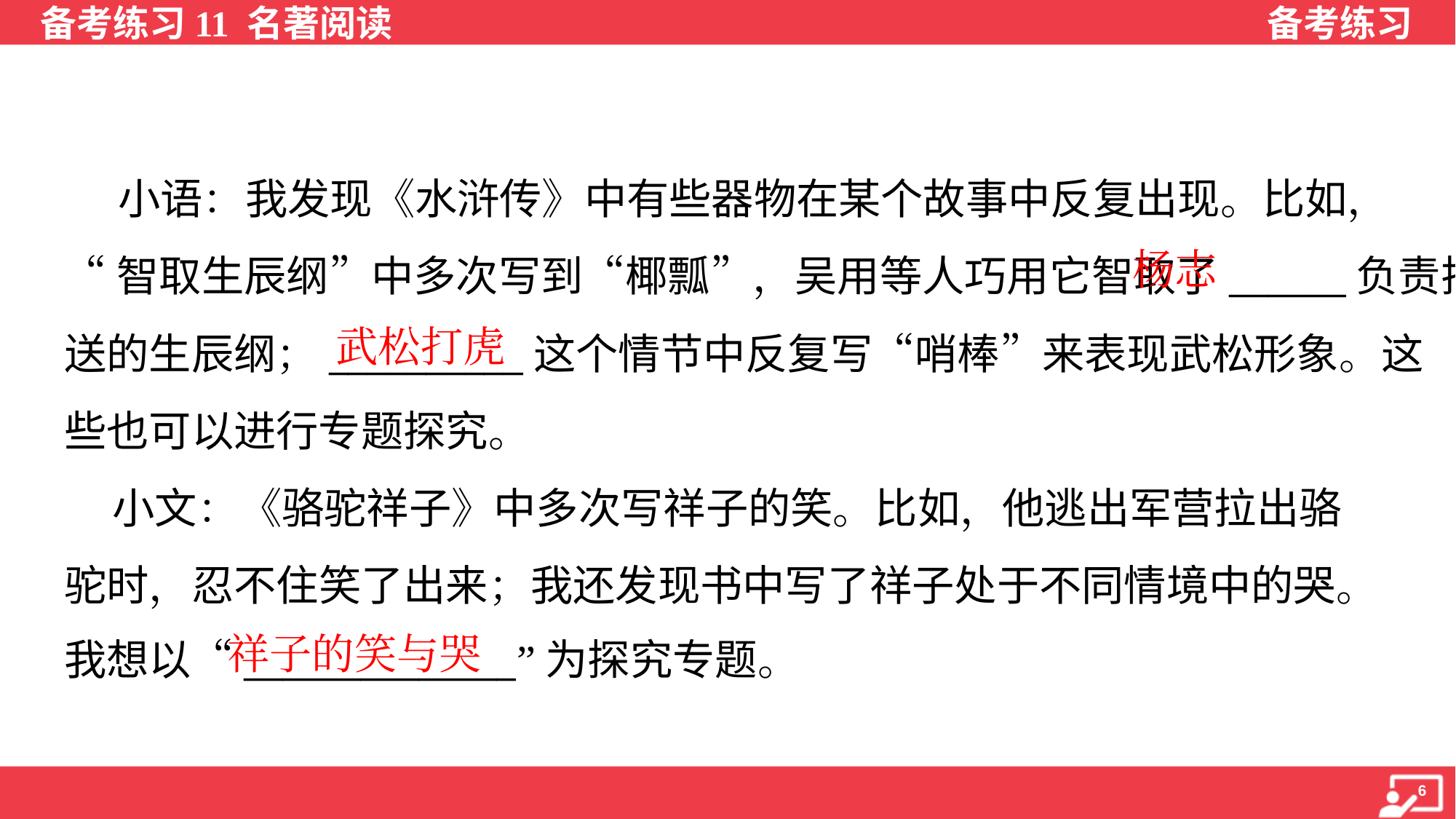

小语：我发现《水浒传》中有些器物在某个故事中反复出现。比如，
“智取生辰纲”中多次写到“椰瓢”，吴用等人巧用它智取了______负责押
送的生辰纲；__________这个情节中反复写“哨棒”来表现武松形象。这
些也可以进行专题探究。
    小文：《骆驼祥子》中多次写祥子的笑。比如，他逃出军营拉出骆
驼时，忍不住笑了出来；我还发现书中写了祥子处于不同情境中的哭。
我想以“______________”为探究专题。
杨志
武松打虎
祥子的笑与哭